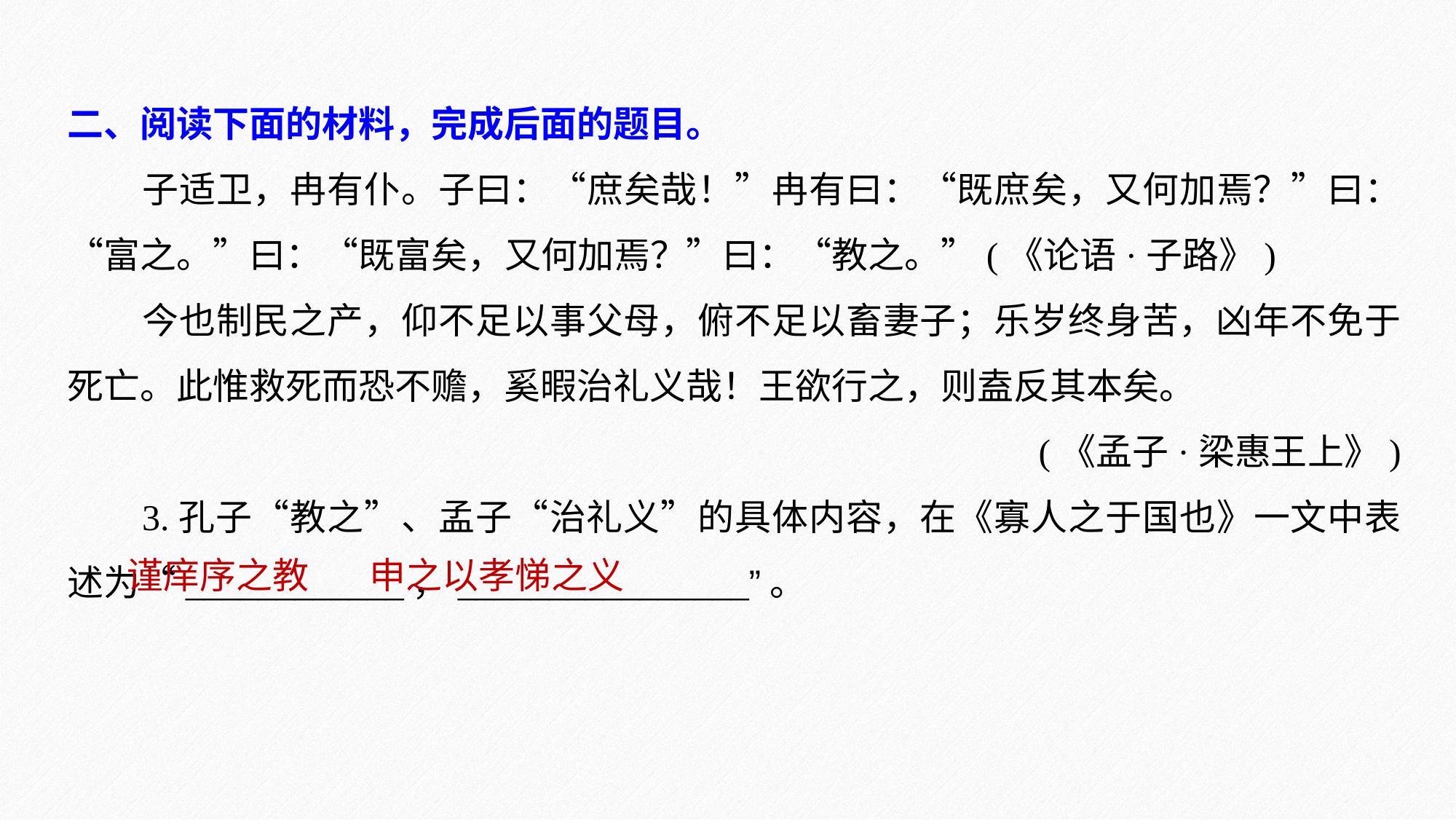

二、阅读下面的材料，完成后面的题目。
子适卫，冉有仆。子曰：“庶矣哉！”冉有曰：“既庶矣，又何加焉？”曰：“富之。”曰：“既富矣，又何加焉？”曰：“教之。”(《论语·子路》)
今也制民之产，仰不足以事父母，俯不足以畜妻子；乐岁终身苦，凶年不免于死亡。此惟救死而恐不赡，奚暇治礼义哉！王欲行之，则盍反其本矣。
(《孟子·梁惠王上》)
3.孔子“教之”、孟子“治礼义”的具体内容，在《寡人之于国也》一文中表述为“____________，________________”。
谨庠序之教　   申之以孝悌之义